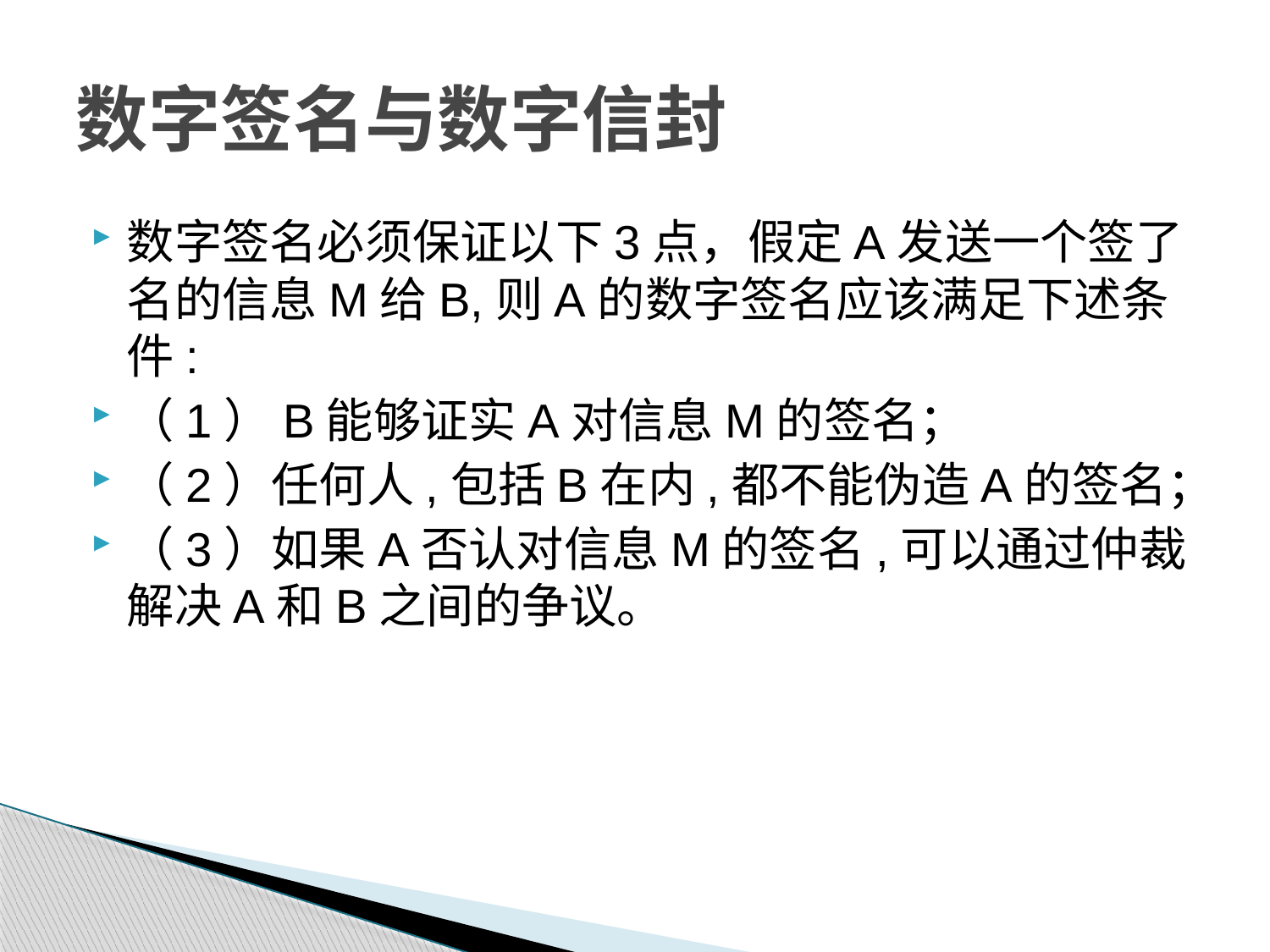

# 数字签名与数字信封
数字签名必须保证以下3点，假定A发送一个签了名的信息M给B,则A的数字签名应该满足下述条件:
（1）B能够证实A对信息M的签名；
（2）任何人,包括B在内,都不能伪造A的签名；
（3）如果A否认对信息M的签名,可以通过仲裁解决A和B之间的争议。